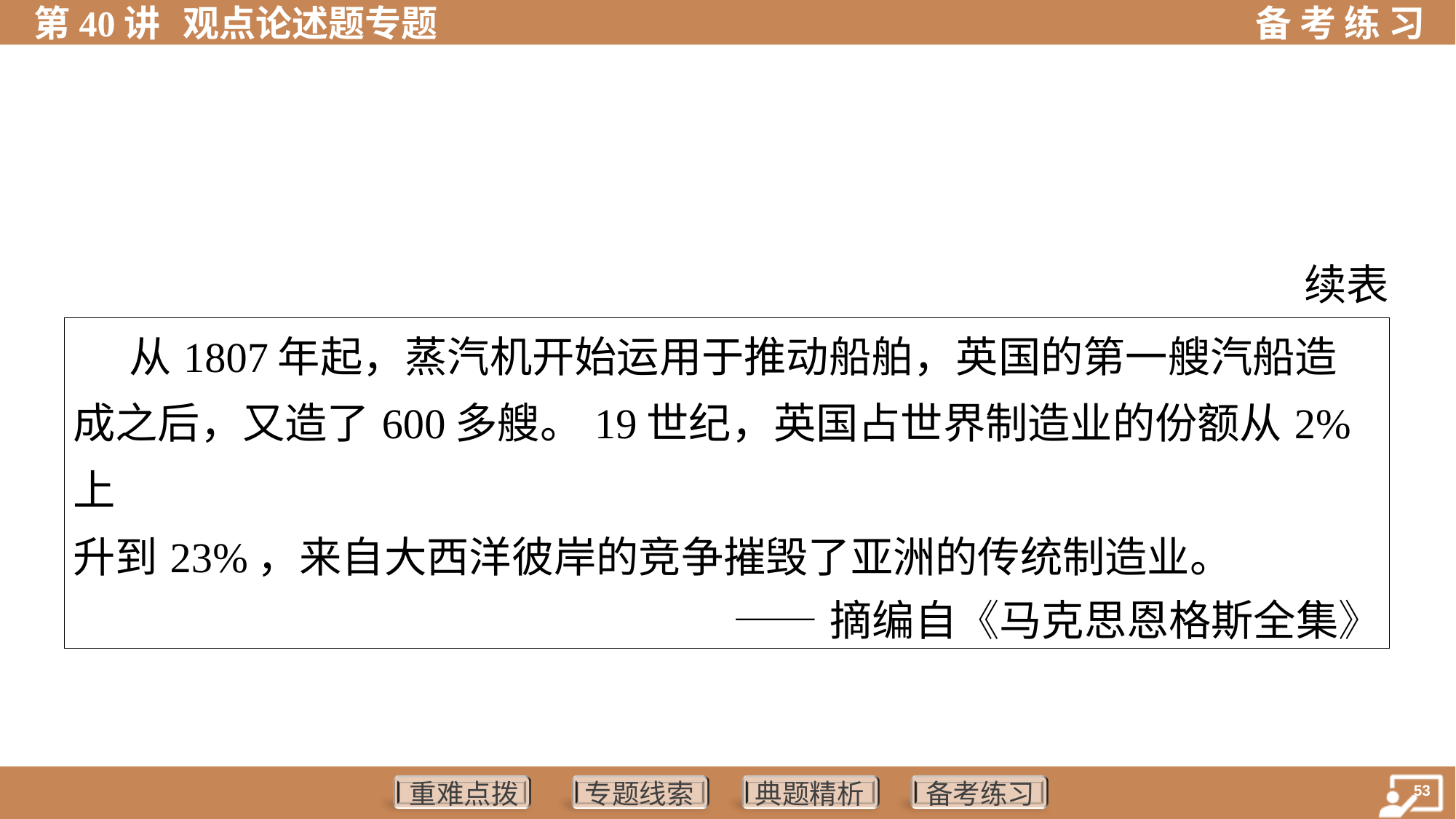

续表
| 从1807年起，蒸汽机开始运用于推动船舶，英国的第一艘汽船造 成之后，又造了600多艘。19世纪，英国占世界制造业的份额从2%上 升到23%，来自大西洋彼岸的竞争摧毁了亚洲的传统制造业。 ——摘编自《马克思恩格斯全集》 |
| --- |